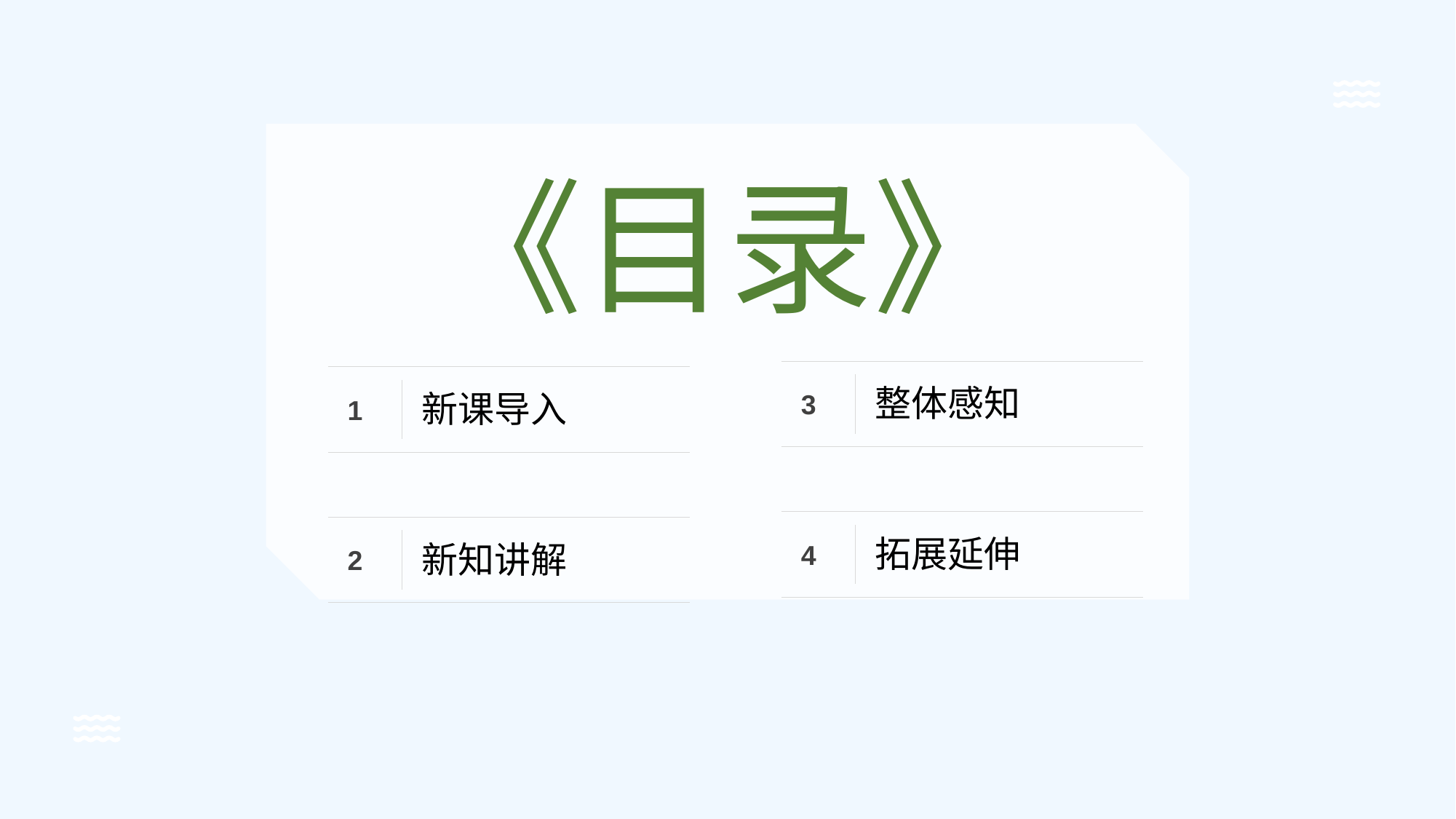

《目录》
3
整体感知
1
新课导入
4
拓展延伸
2
新知讲解